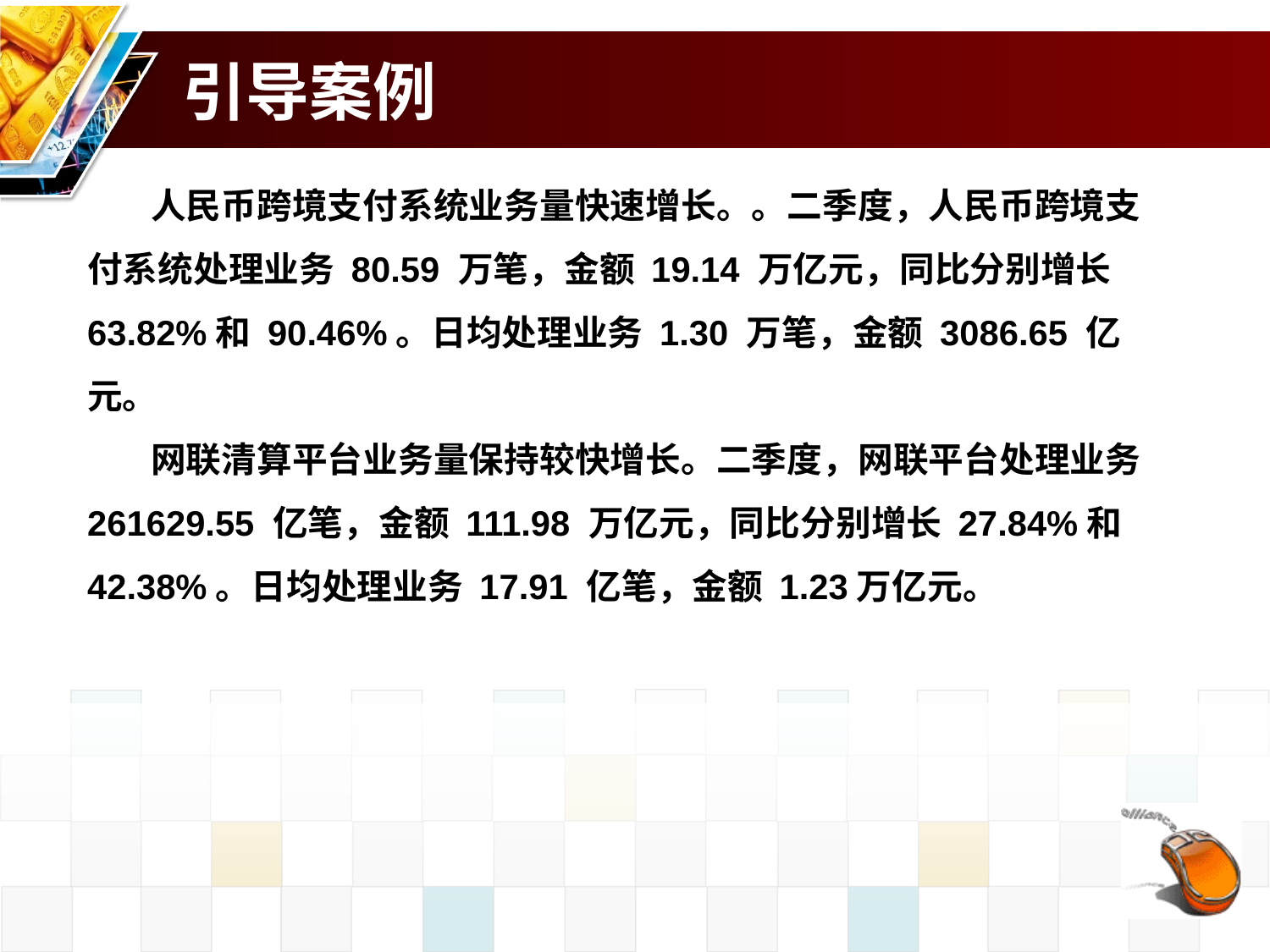

# 引导案例
人民币跨境支付系统业务量快速增长。。二季度，人民币跨境支付系统处理业务 80.59 万笔，金额 19.14 万亿元，同比分别增长 63.82%和 90.46%。日均处理业务 1.30 万笔，金额 3086.65 亿元。
网联清算平台业务量保持较快增长。二季度，网联平台处理业务261629.55 亿笔，金额 111.98 万亿元，同比分别增长 27.84%和 42.38%。日均处理业务 17.91 亿笔，金额 1.23万亿元。